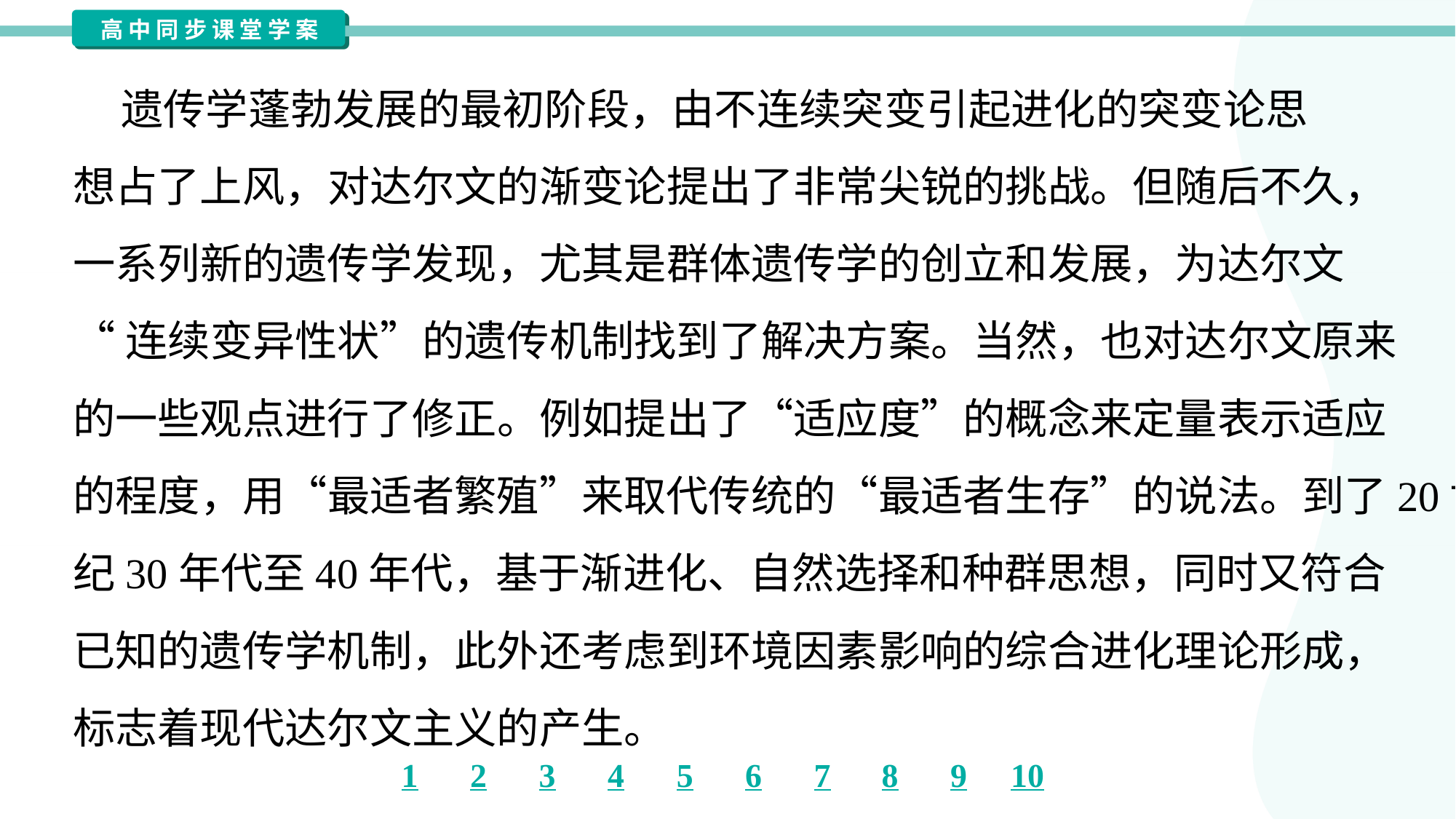

遗传学蓬勃发展的最初阶段，由不连续突变引起进化的突变论思
想占了上风，对达尔文的渐变论提出了非常尖锐的挑战。但随后不久，
一系列新的遗传学发现，尤其是群体遗传学的创立和发展，为达尔文
“连续变异性状”的遗传机制找到了解决方案。当然，也对达尔文原来
的一些观点进行了修正。例如提出了“适应度”的概念来定量表示适应
的程度，用“最适者繁殖”来取代传统的“最适者生存”的说法。到了20世
纪30年代至40年代，基于渐进化、自然选择和种群思想，同时又符合
已知的遗传学机制，此外还考虑到环境因素影响的综合进化理论形成，
标志着现代达尔文主义的产生。